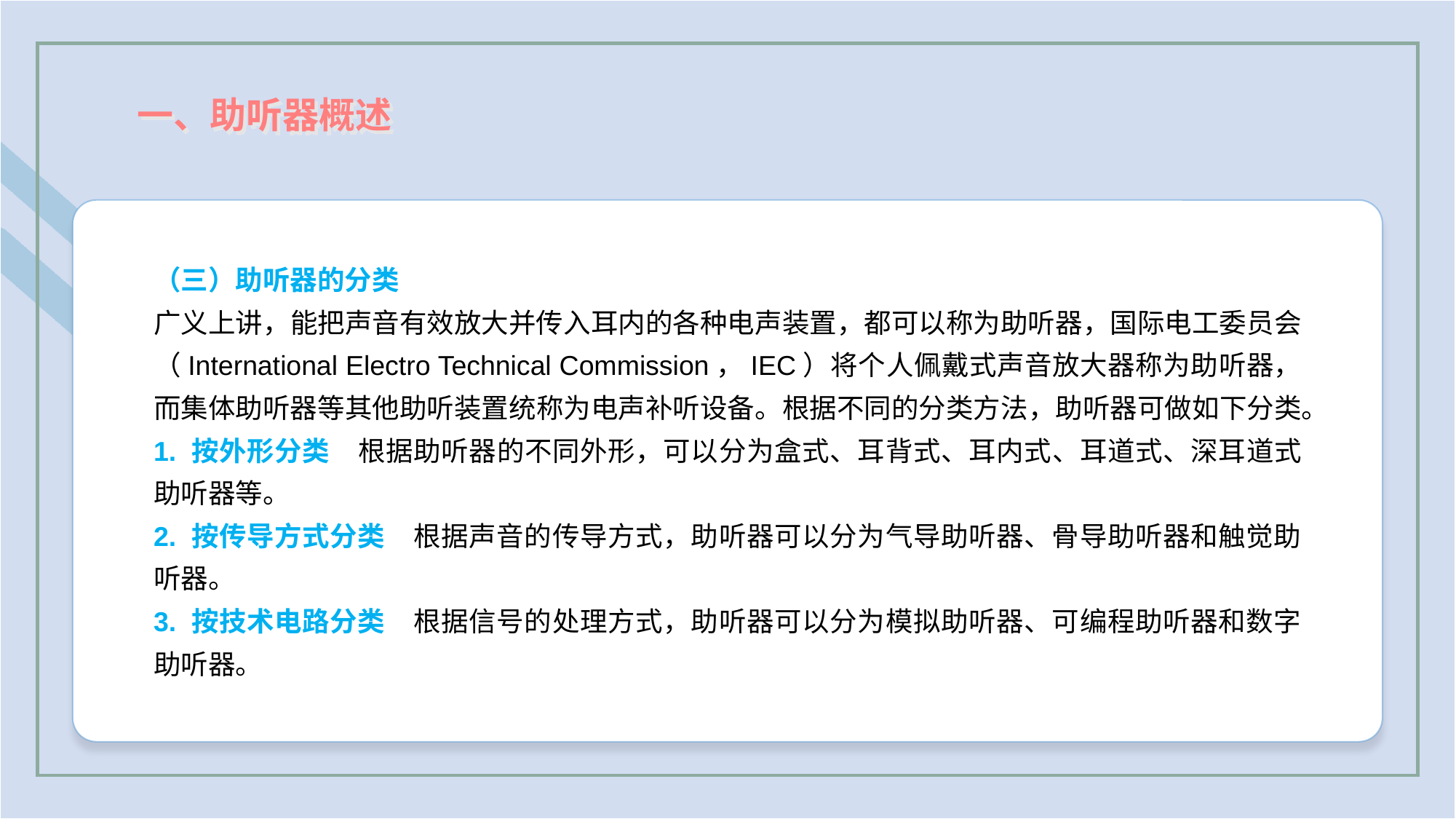

一、助听器概述

（三）助听器的分类
广义上讲，能把声音有效放大并传入耳内的各种电声装置，都可以称为助听器，国际电工委员会（International Electro Technical Commission，IEC）将个人佩戴式声音放大器称为助听器，而集体助听器等其他助听装置统称为电声补听设备。根据不同的分类方法，助听器可做如下分类。
1. 按外形分类　根据助听器的不同外形，可以分为盒式、耳背式、耳内式、耳道式、深耳道式助听器等。
2. 按传导方式分类　根据声音的传导方式，助听器可以分为气导助听器、骨导助听器和触觉助听器。
3. 按技术电路分类　根据信号的处理方式，助听器可以分为模拟助听器、可编程助听器和数字助听器。